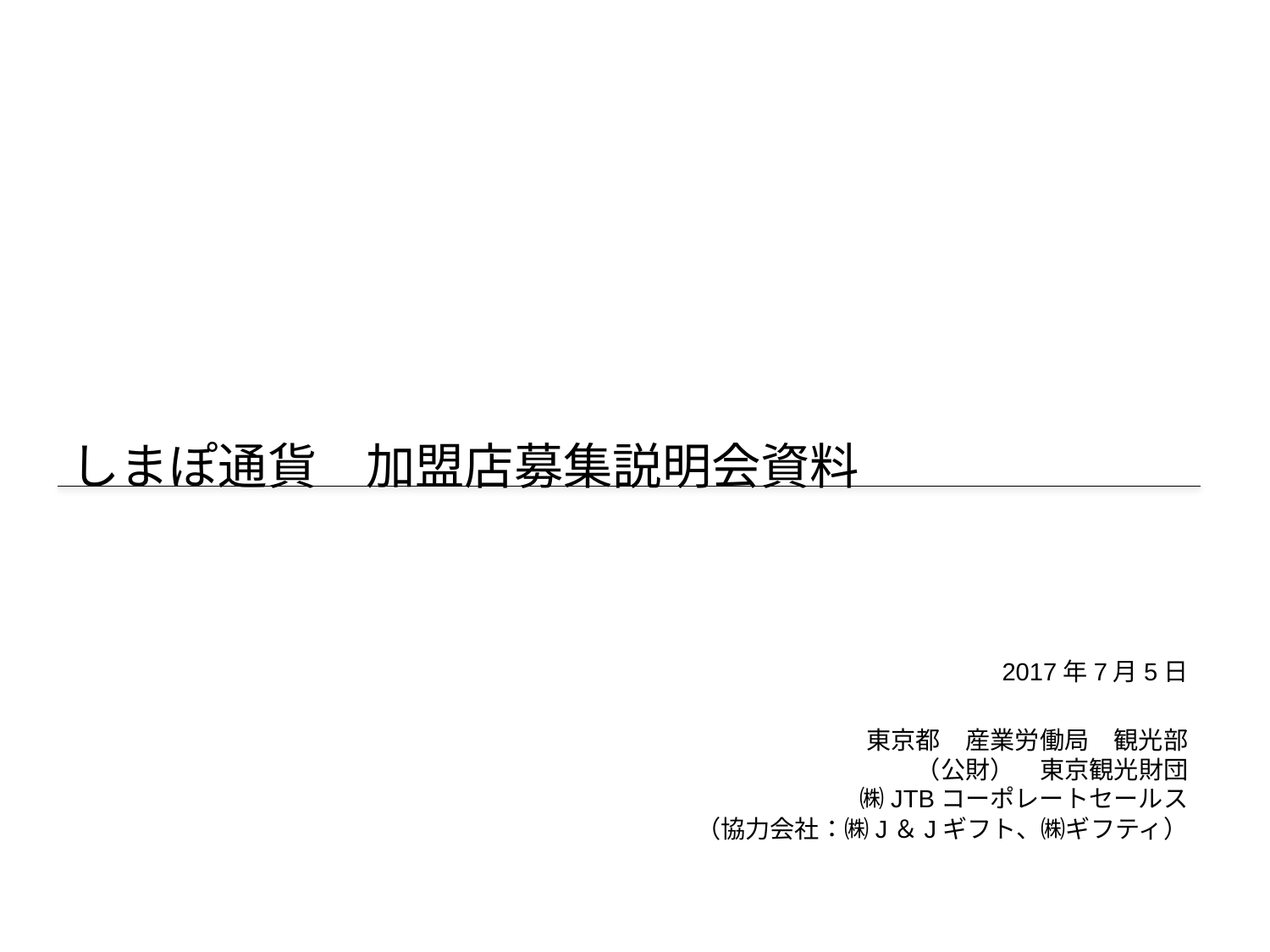

しまぽ通貨　加盟店募集説明会資料
2017年7月5日

東京都　産業労働局　観光部
（公財）　東京観光財団
㈱JTBコーポレートセールス
（協力会社：㈱J＆Jギフト、㈱ギフティ）